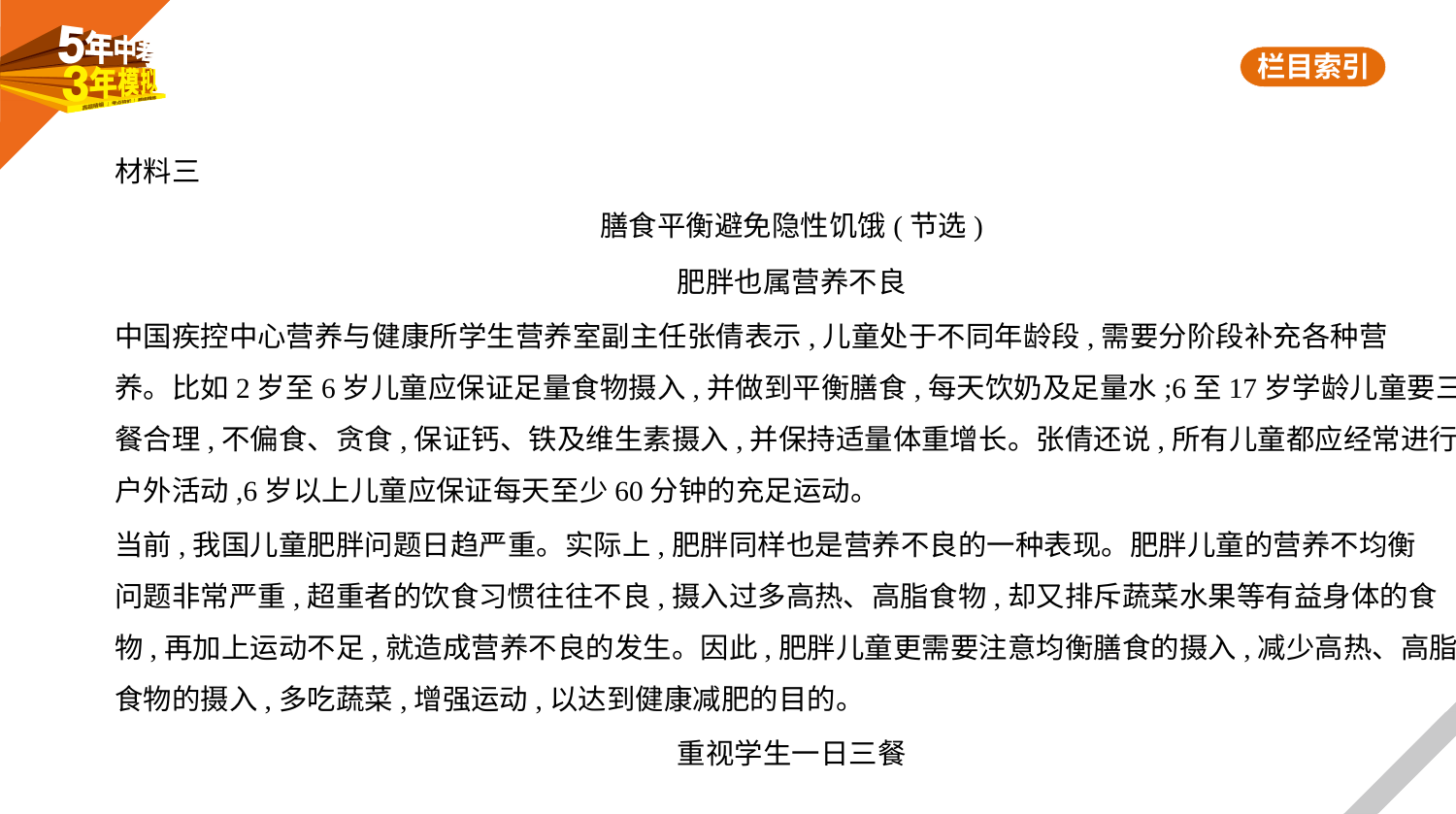

材料三
膳食平衡避免隐性饥饿(节选)
肥胖也属营养不良
中国疾控中心营养与健康所学生营养室副主任张倩表示,儿童处于不同年龄段,需要分阶段补充各种营
养。比如2岁至6岁儿童应保证足量食物摄入,并做到平衡膳食,每天饮奶及足量水;6至17岁学龄儿童要三
餐合理,不偏食、贪食,保证钙、铁及维生素摄入,并保持适量体重增长。张倩还说,所有儿童都应经常进行
户外活动,6岁以上儿童应保证每天至少60分钟的充足运动。
当前,我国儿童肥胖问题日趋严重。实际上,肥胖同样也是营养不良的一种表现。肥胖儿童的营养不均衡
问题非常严重,超重者的饮食习惯往往不良,摄入过多高热、高脂食物,却又排斥蔬菜水果等有益身体的食
物,再加上运动不足,就造成营养不良的发生。因此,肥胖儿童更需要注意均衡膳食的摄入,减少高热、高脂
食物的摄入,多吃蔬菜,增强运动,以达到健康减肥的目的。
重视学生一日三餐